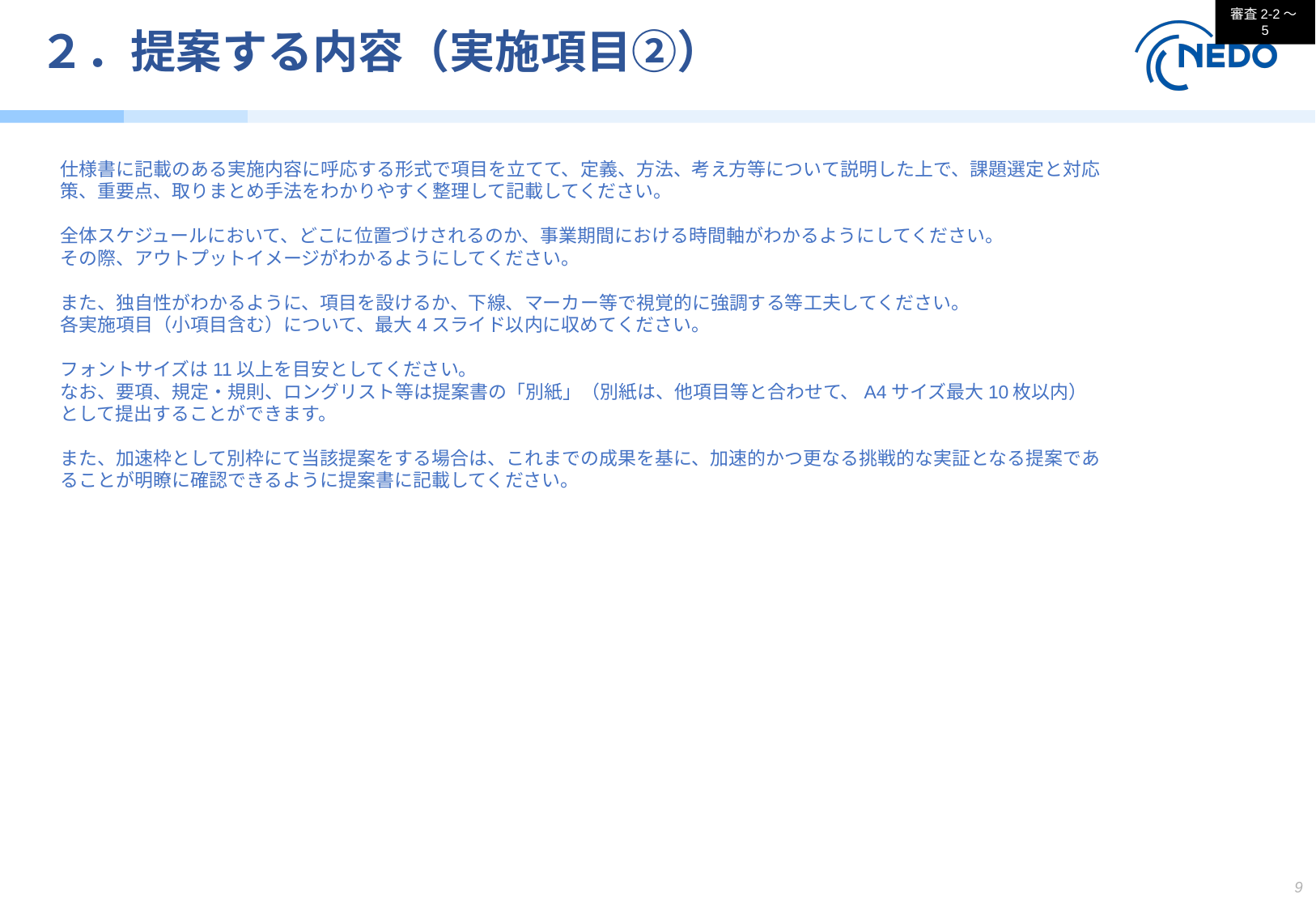

審査2-2～5
# ２．提案する内容（実施項目②）
仕様書に記載のある実施内容に呼応する形式で項目を立てて、定義、方法、考え方等について説明した上で、課題選定と対応策、重要点、取りまとめ手法をわかりやすく整理して記載してください。

全体スケジュールにおいて、どこに位置づけされるのか、事業期間における時間軸がわかるようにしてください。
その際、アウトプットイメージがわかるようにしてください。

また、独自性がわかるように、項目を設けるか、下線、マーカー等で視覚的に強調する等工夫してください。
各実施項目（小項目含む）について、最大4スライド以内に収めてください。

フォントサイズは11以上を目安としてください。
なお、要項、規定・規則、ロングリスト等は提案書の「別紙」（別紙は、他項目等と合わせて、A4サイズ最大10枚以内）として提出することができます。

また、加速枠として別枠にて当該提案をする場合は、これまでの成果を基に、加速的かつ更なる挑戦的な実証となる提案であることが明瞭に確認できるように提案書に記載してください。
9